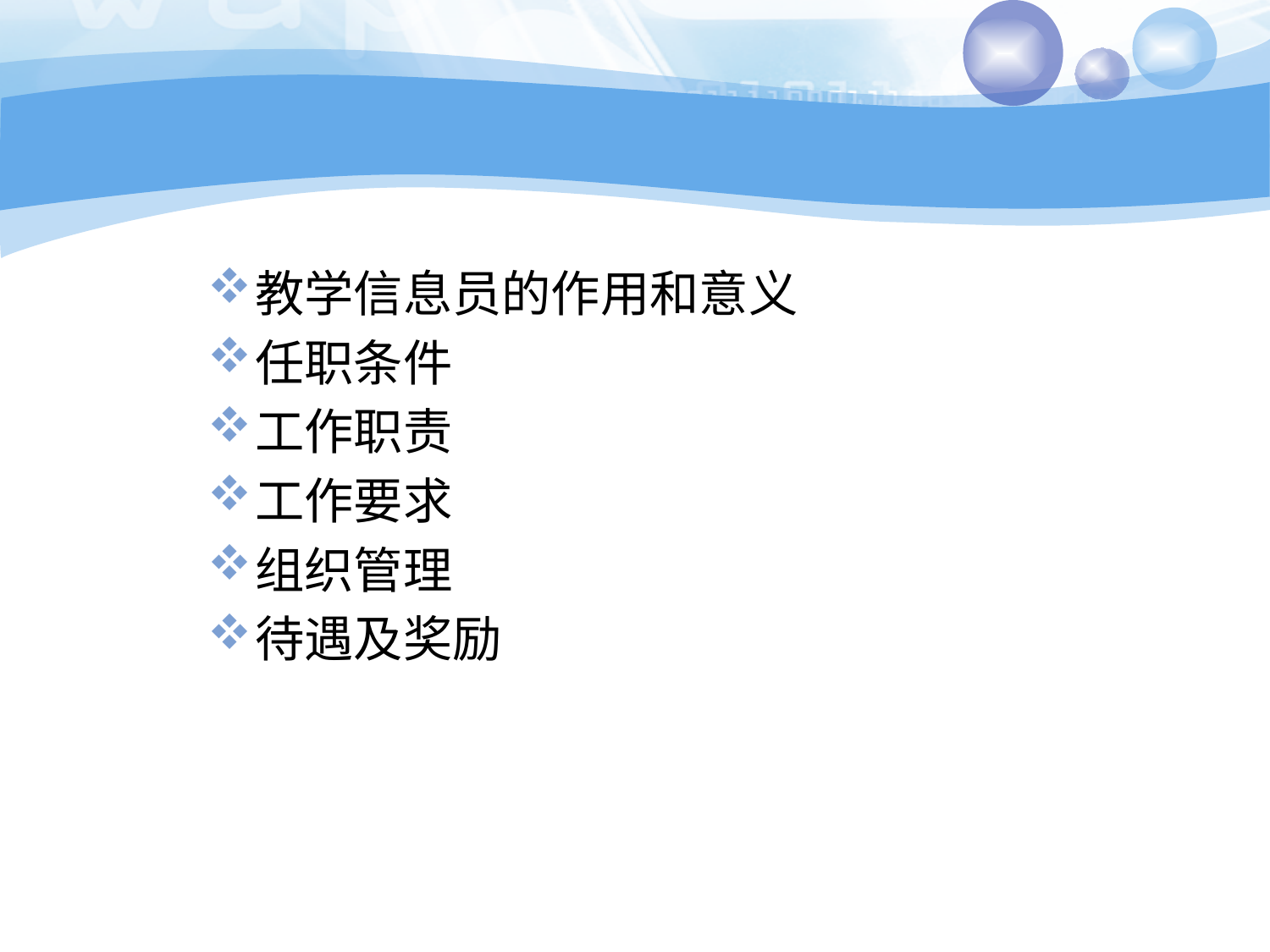

#
教学信息员的作用和意义
任职条件
工作职责
工作要求
组织管理
待遇及奖励